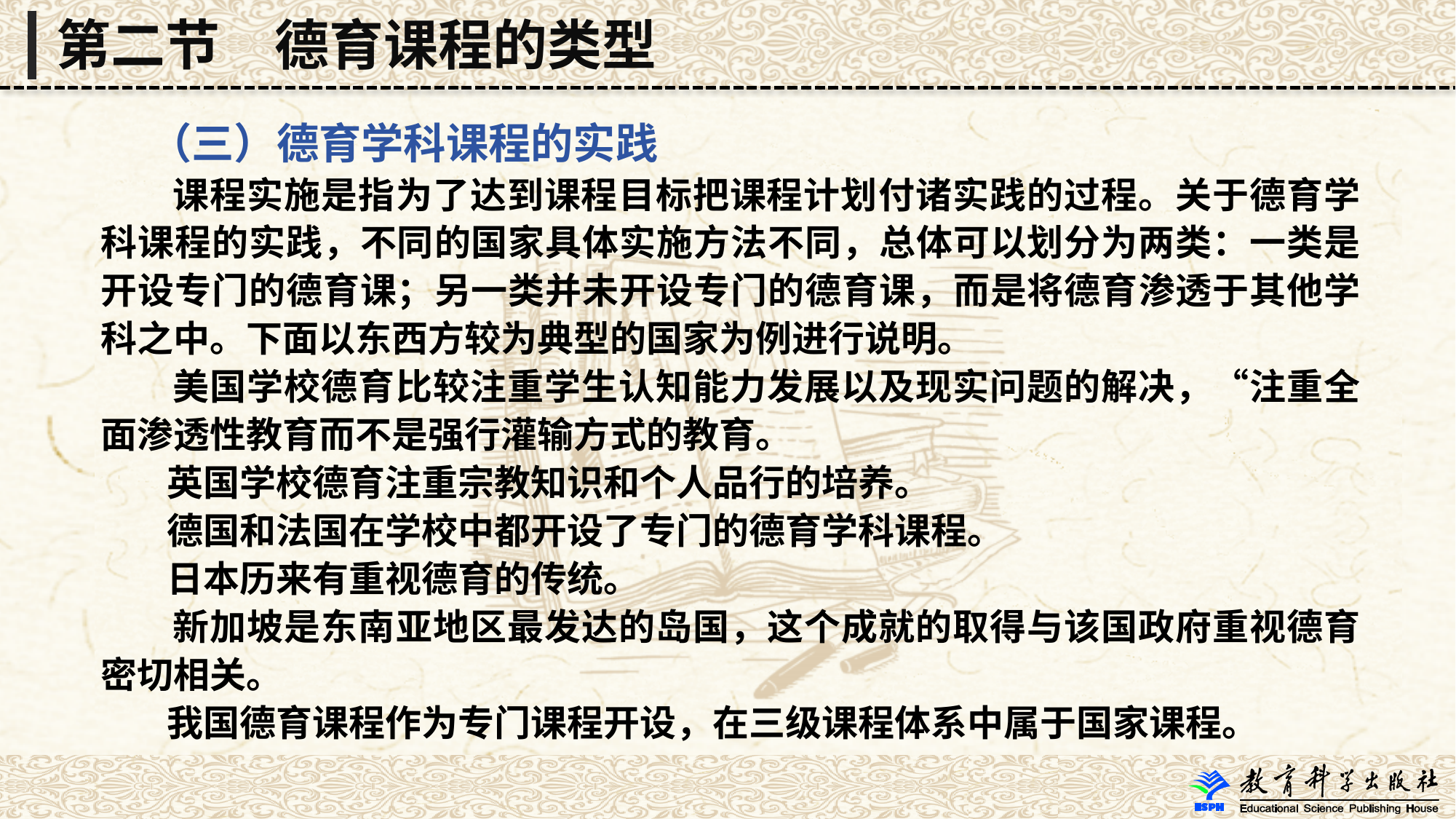

第二节　德育课程的类型
    （三）德育学科课程的实践
       课程实施是指为了达到课程目标把课程计划付诸实践的过程。关于德育学科课程的实践，不同的国家具体实施方法不同，总体可以划分为两类：一类是开设专门的德育课；另一类并未开设专门的德育课，而是将德育渗透于其他学科之中。下面以东西方较为典型的国家为例进行说明。
       美国学校德育比较注重学生认知能力发展以及现实问题的解决，“注重全面渗透性教育而不是强行灌输方式的教育。
       英国学校德育注重宗教知识和个人品行的培养。
       德国和法国在学校中都开设了专门的德育学科课程。
       日本历来有重视德育的传统。
       新加坡是东南亚地区最发达的岛国，这个成就的取得与该国政府重视德育密切相关。
       我国德育课程作为专门课程开设，在三级课程体系中属于国家课程。